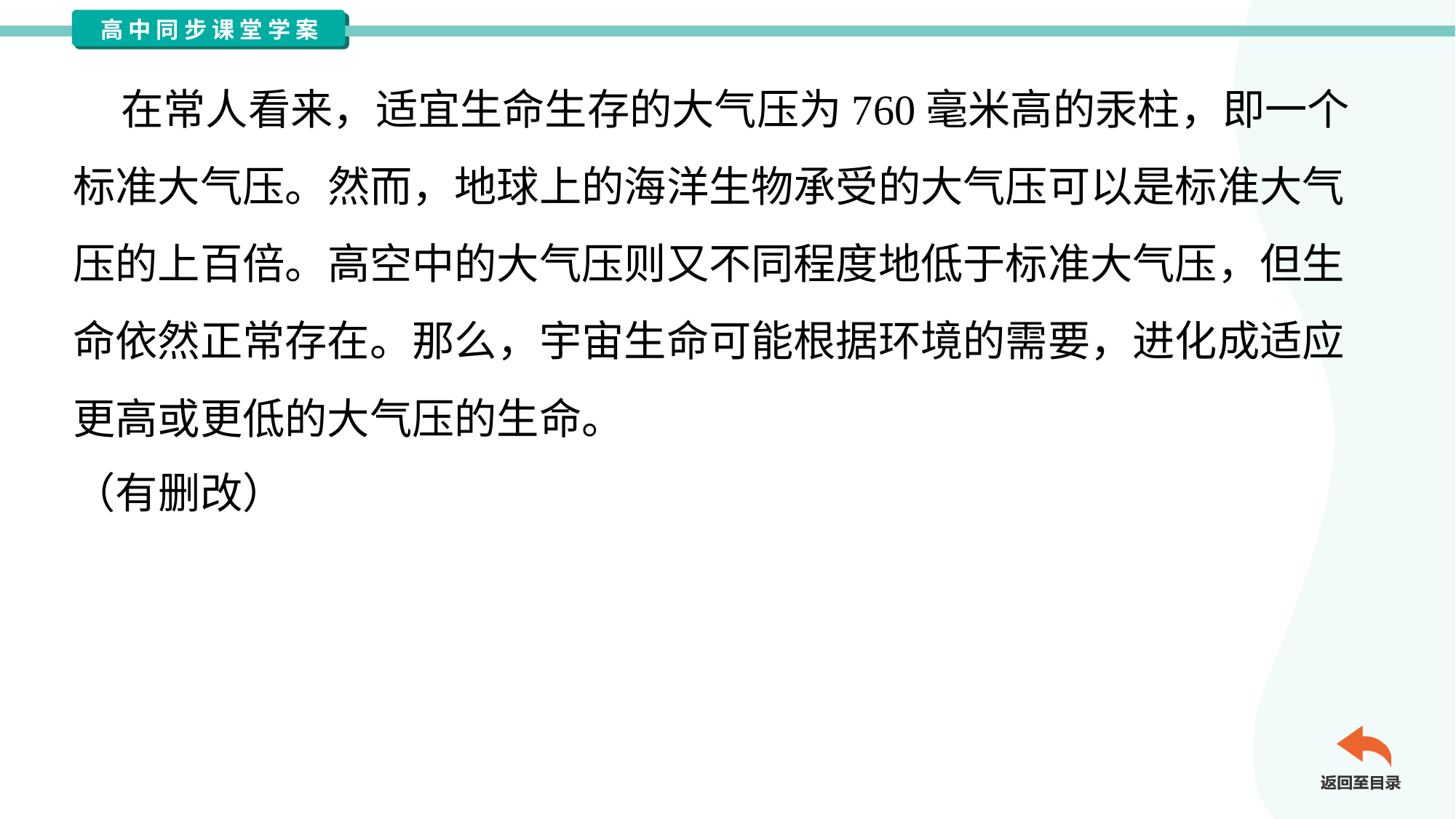

在常人看来，适宜生命生存的大气压为760毫米高的汞柱，即一个
标准大气压。然而，地球上的海洋生物承受的大气压可以是标准大气
压的上百倍。高空中的大气压则又不同程度地低于标准大气压，但生
命依然正常存在。那么，宇宙生命可能根据环境的需要，进化成适应
更高或更低的大气压的生命。
（有删改）#1.6.6